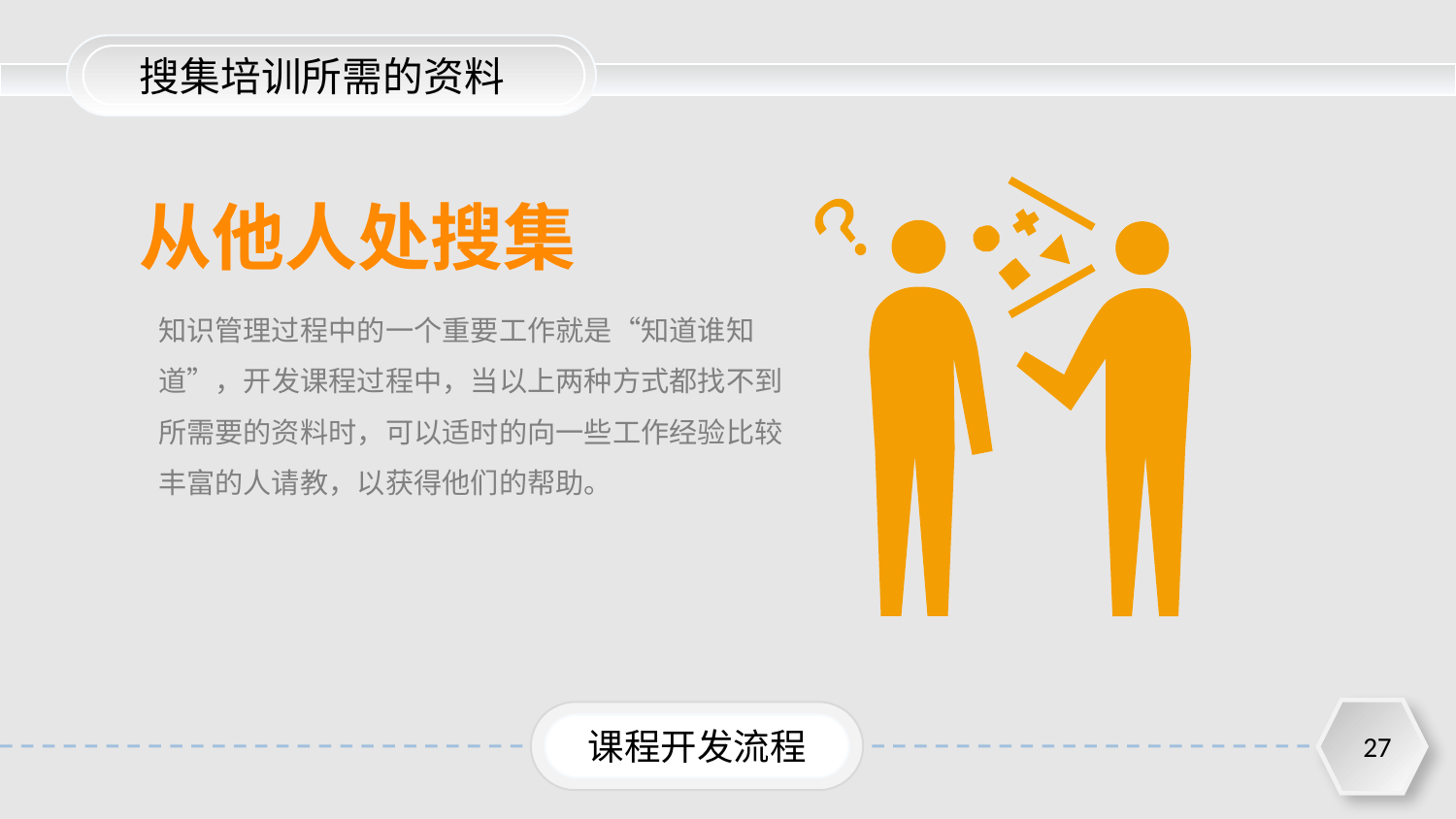

搜集培训所需的资料
从他人处搜集

知识管理过程中的一个重要工作就是“知道谁知道”，开发课程过程中，当以上两种方式都找不到所需要的资料时，可以适时的向一些工作经验比较丰富的人请教，以获得他们的帮助。
课程开发流程